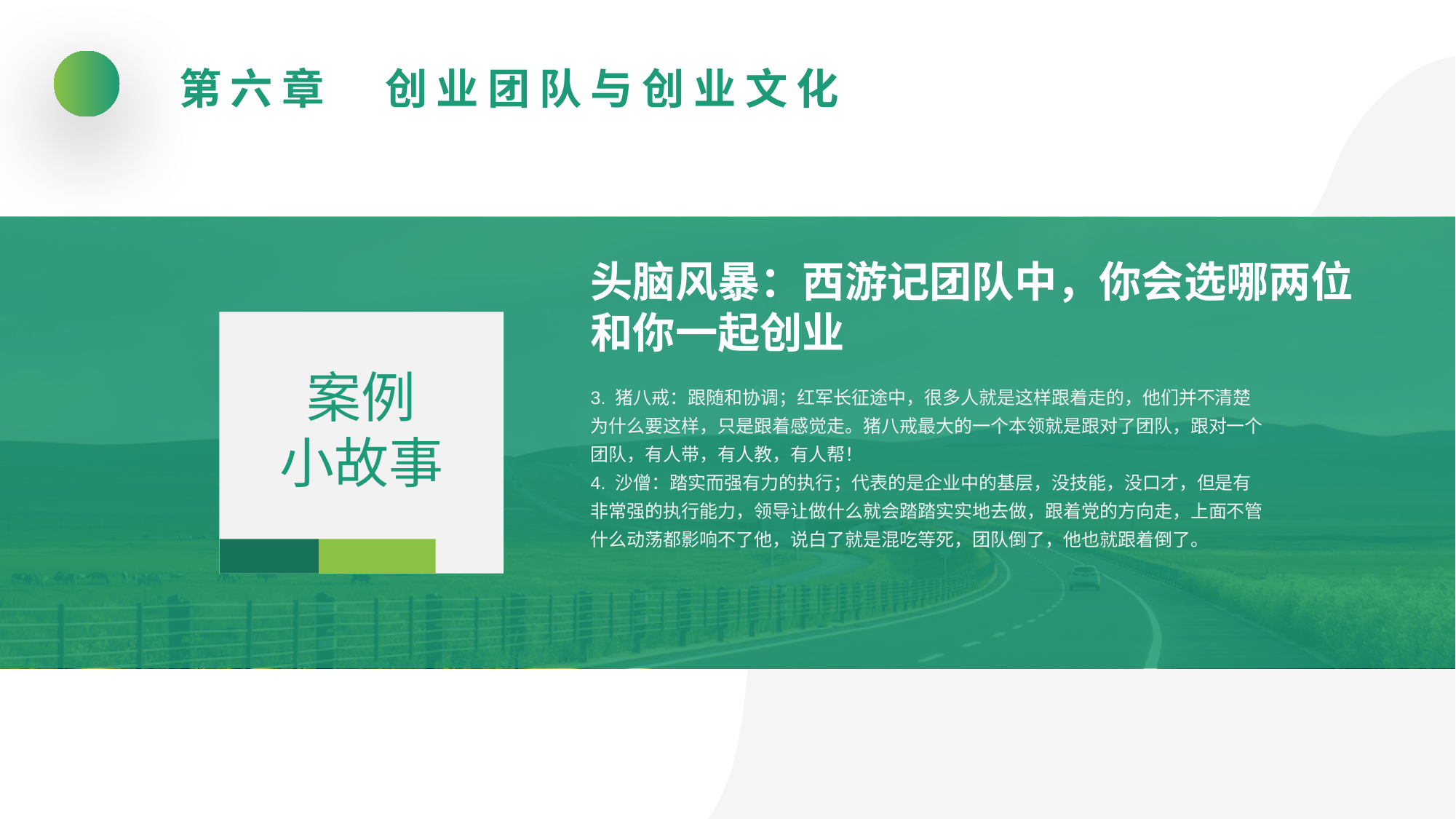

第六章　创业团队与创业文化

头脑风暴：西游记团队中，你会选哪两位和你一起创业

案例
小故事

3. 猪八戒：跟随和协调；红军长征途中，很多人就是这样跟着走的，他们并不清楚为什么要这样，只是跟着感觉走。猪八戒最大的一个本领就是跟对了团队，跟对一个团队，有人带，有人教，有人帮！
4. 沙僧：踏实而强有力的执行；代表的是企业中的基层，没技能，没口才，但是有非常强的执行能力，领导让做什么就会踏踏实实地去做，跟着党的方向走，上面不管什么动荡都影响不了他，说白了就是混吃等死，团队倒了，他也就跟着倒了。